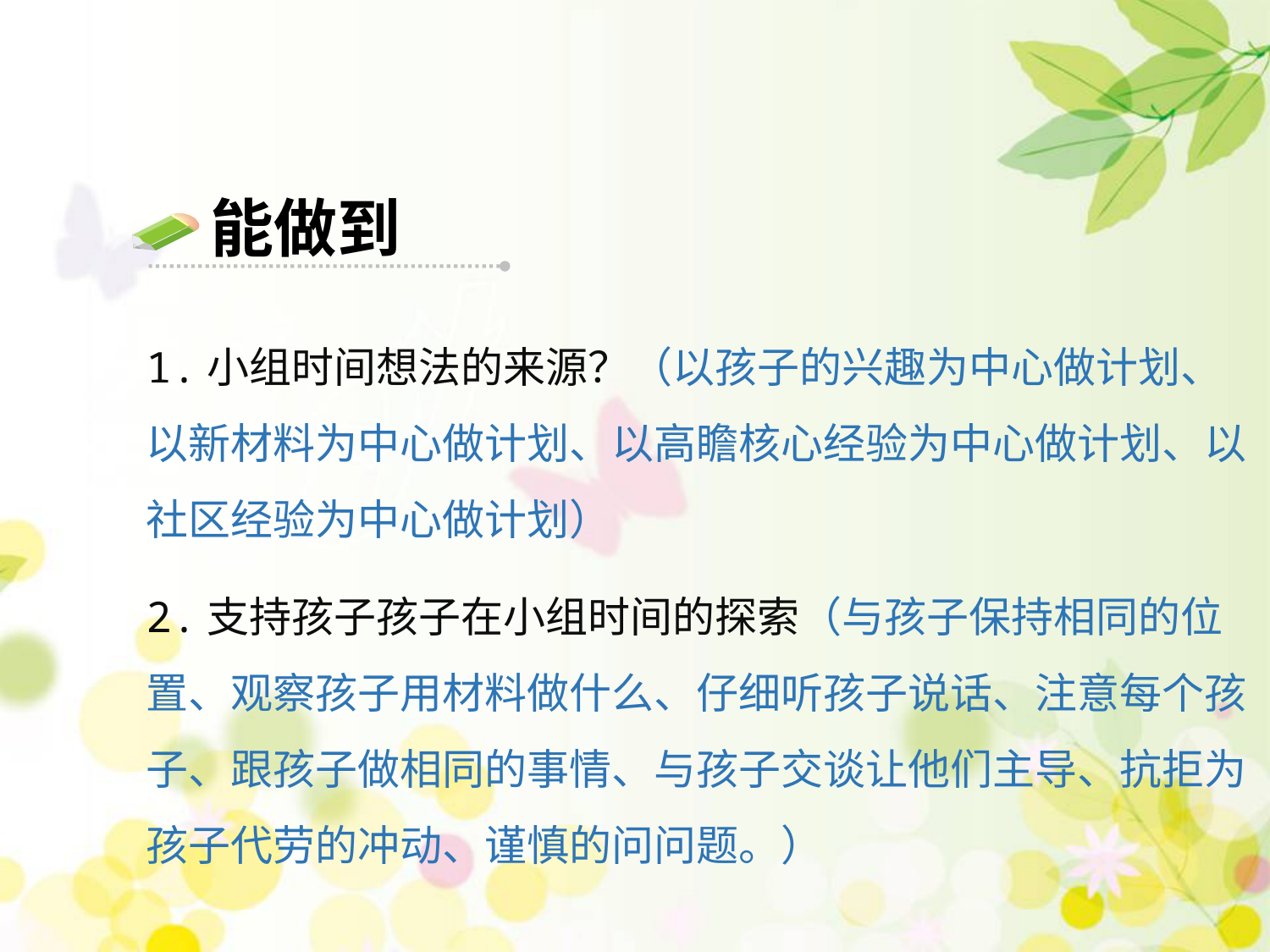

能做到

1.小组时间想法的来源？（以孩子的兴趣为中心做计划、以新材料为中心做计划、以高瞻核心经验为中心做计划、以社区经验为中心做计划）
2.支持孩子孩子在小组时间的探索（与孩子保持相同的位置、观察孩子用材料做什么、仔细听孩子说话、注意每个孩子、跟孩子做相同的事情、与孩子交谈让他们主导、抗拒为孩子代劳的冲动、谨慎的问问题。）
）